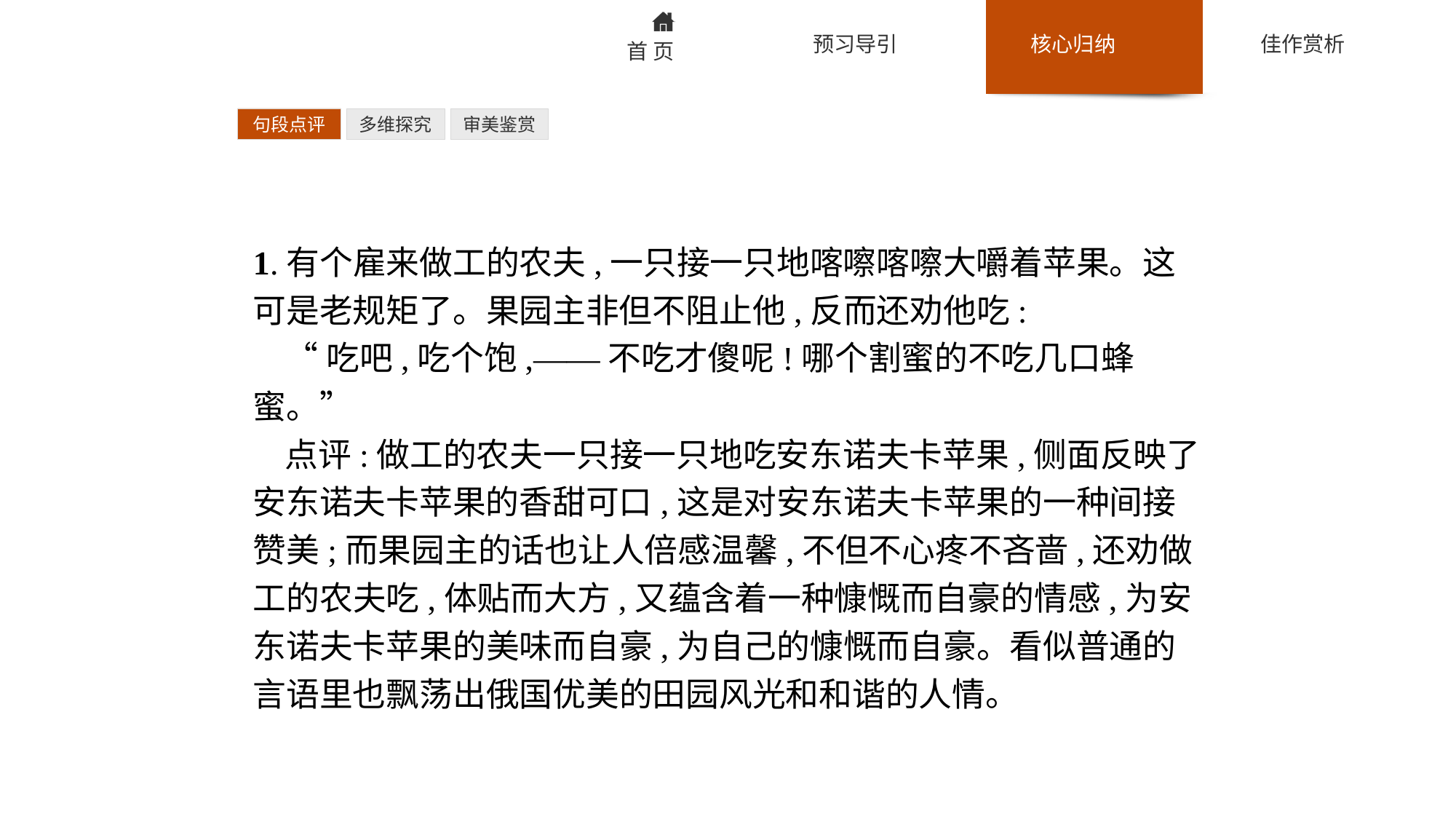

句段点评
多维探究
审美鉴赏

1.有个雇来做工的农夫,一只接一只地喀嚓喀嚓大嚼着苹果。这可是老规矩了。果园主非但不阻止他,反而还劝他吃:
“吃吧,吃个饱,——不吃才傻呢!哪个割蜜的不吃几口蜂蜜。”
点评:做工的农夫一只接一只地吃安东诺夫卡苹果,侧面反映了安东诺夫卡苹果的香甜可口,这是对安东诺夫卡苹果的一种间接赞美;而果园主的话也让人倍感温馨,不但不心疼不吝啬,还劝做工的农夫吃,体贴而大方,又蕴含着一种慷慨而自豪的情感,为安东诺夫卡苹果的美味而自豪,为自己的慷慨而自豪。看似普通的言语里也飘荡出俄国优美的田园风光和和谐的人情。